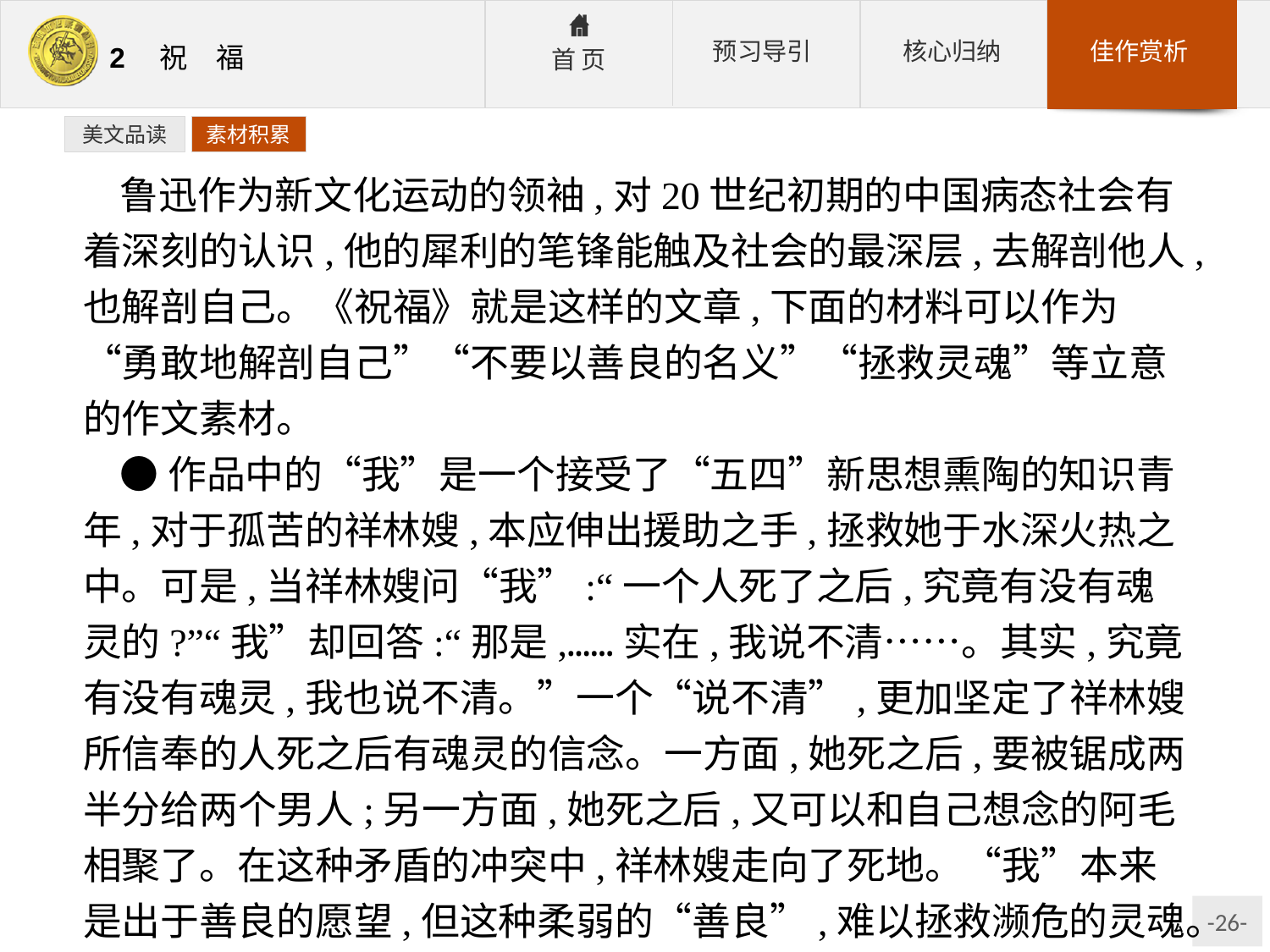

美文品读
素材积累
鲁迅作为新文化运动的领袖,对20世纪初期的中国病态社会有着深刻的认识,他的犀利的笔锋能触及社会的最深层,去解剖他人,也解剖自己。《祝福》就是这样的文章,下面的材料可以作为“勇敢地解剖自己”“不要以善良的名义”“拯救灵魂”等立意的作文素材。
●作品中的“我”是一个接受了“五四”新思想熏陶的知识青年,对于孤苦的祥林嫂,本应伸出援助之手,拯救她于水深火热之中。可是,当祥林嫂问“我”:“一个人死了之后,究竟有没有魂灵的?”“我”却回答:“那是,……实在,我说不清……。其实,究竟有没有魂灵,我也说不清。”一个“说不清”,更加坚定了祥林嫂所信奉的人死之后有魂灵的信念。一方面,她死之后,要被锯成两半分给两个男人;另一方面,她死之后,又可以和自己想念的阿毛相聚了。在这种矛盾的冲突中,祥林嫂走向了死地。“我”本来是出于善良的愿望,但这种柔弱的“善良”,难以拯救濒危的灵魂。